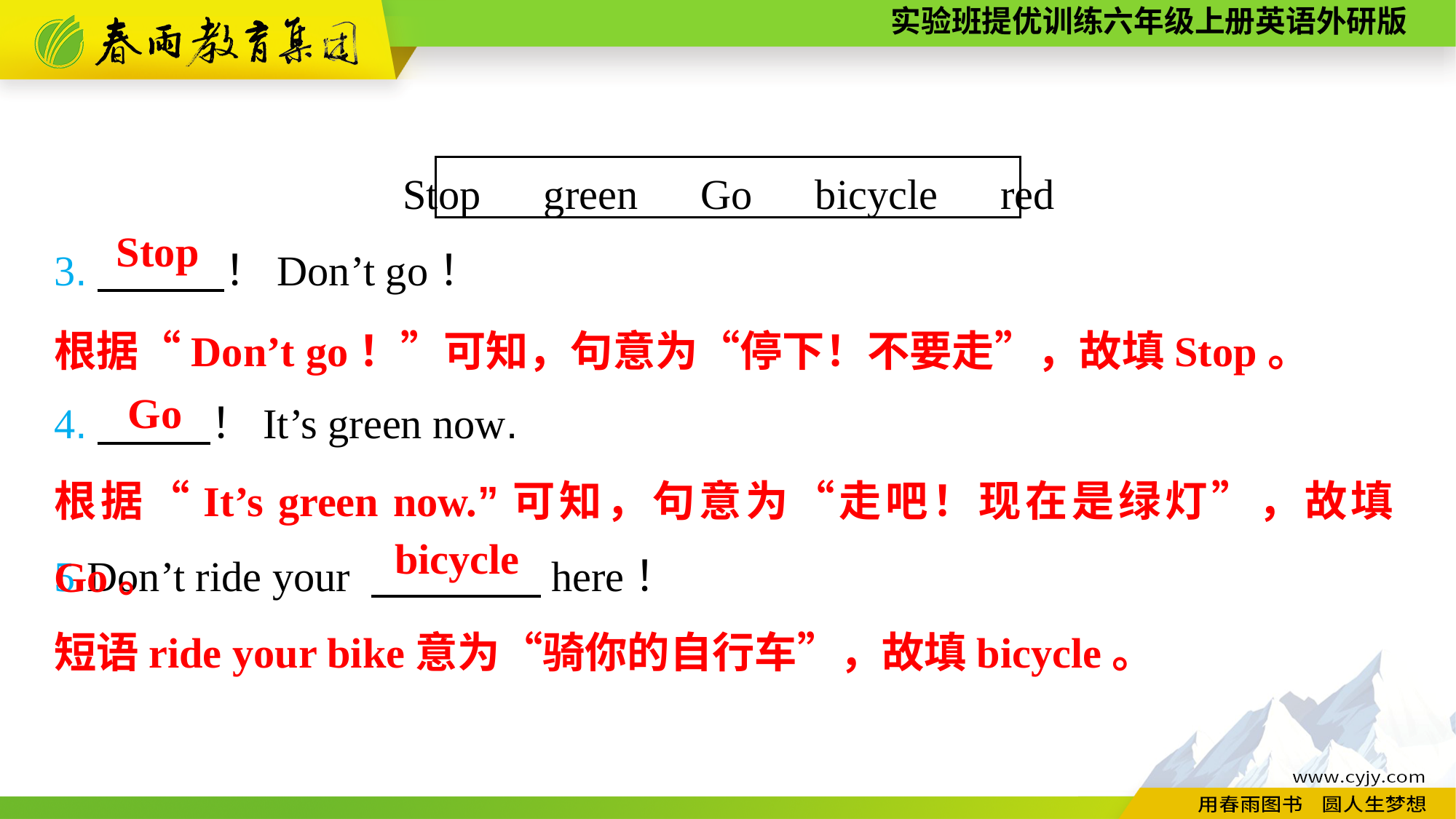

Stop　green　Go　bicycle　red
3.　　　！Don’t go！

4.　　   ！It’s green now.

5.Don’t ride your 　　　　here！

Stop
根据“Don’t go！”可知，句意为“停下！不要走”，故填Stop。
Go
根据“It’s green now.”可知，句意为“走吧！现在是绿灯”，故填Go。
bicycle
短语ride your bike意为“骑你的自行车”，故填bicycle。